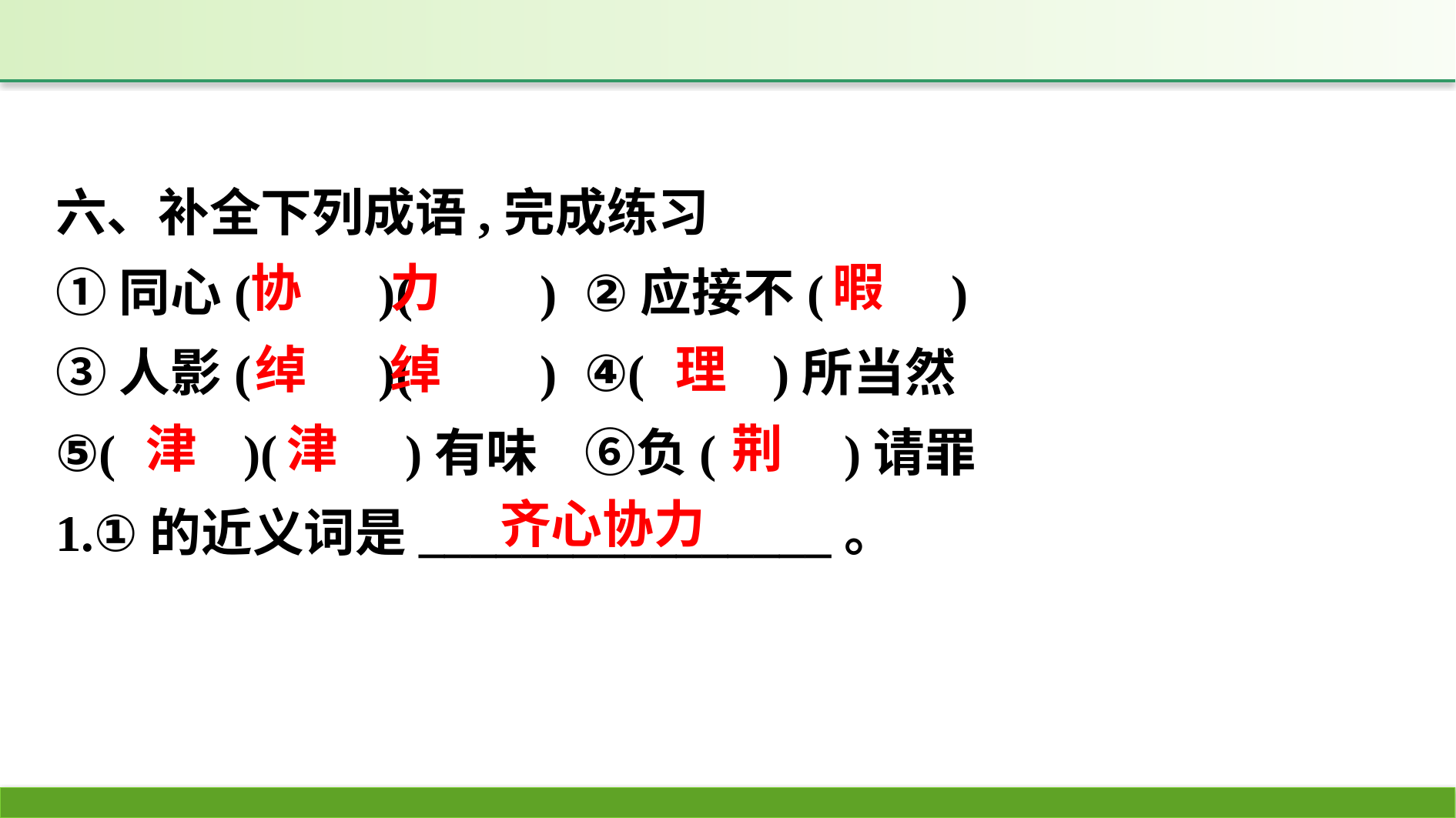

六、补全下列成语,完成练习
①同心(　　)(　　)	②应接不(　　)
③人影(　　)(　　)	④(　　)所当然
⑤(　　)(　　)有味	⑥负(　　)请罪
1.①的近义词是________________。
暇
协
力
绰
绰
理
津
津
荆
齐心协力